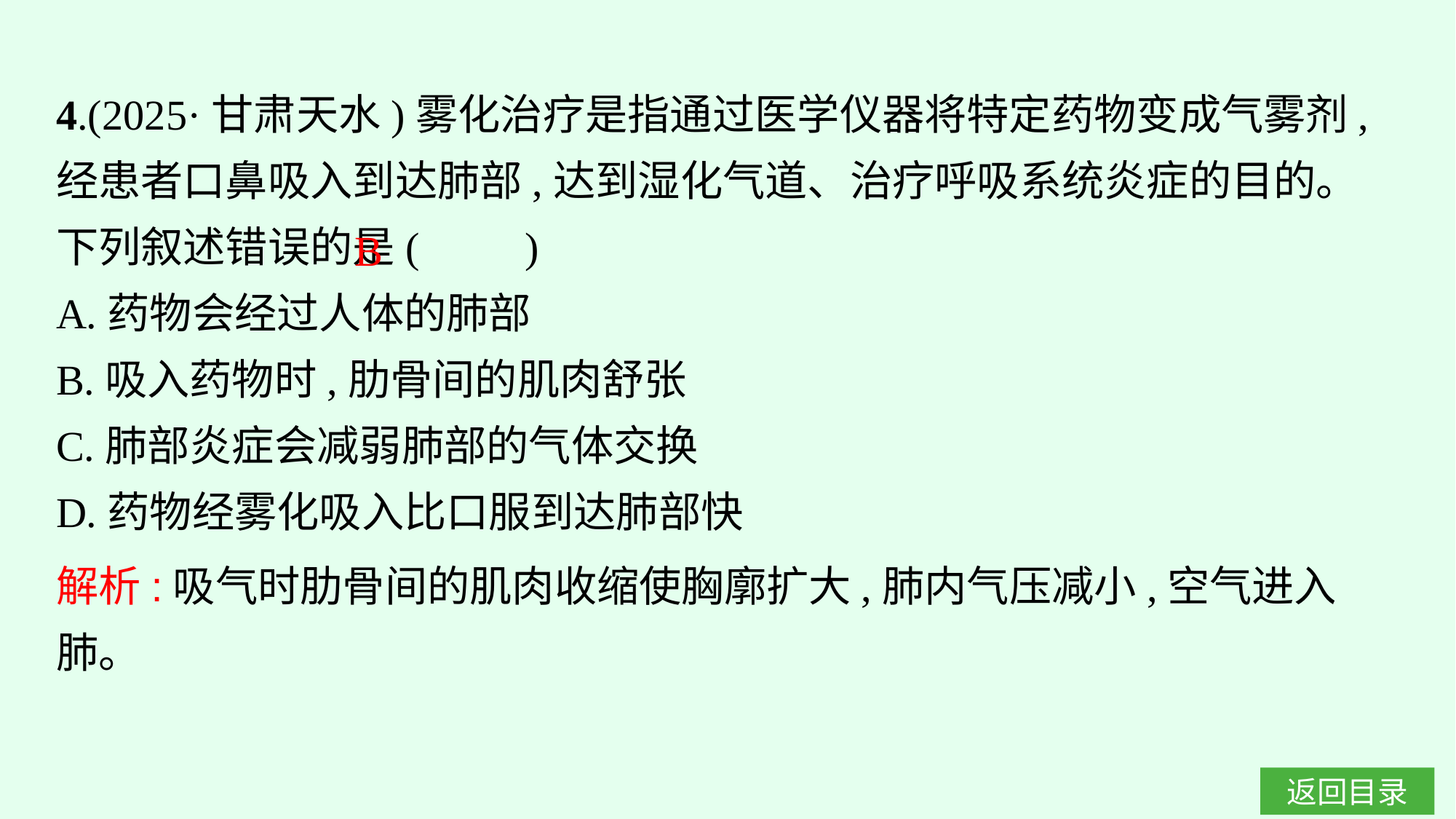

4.(2025·甘肃天水)雾化治疗是指通过医学仪器将特定药物变成气雾剂,经患者口鼻吸入到达肺部,达到湿化气道、治疗呼吸系统炎症的目的。下列叙述错误的是(　　)
A.药物会经过人体的肺部
B.吸入药物时,肋骨间的肌肉舒张
C.肺部炎症会减弱肺部的气体交换
D.药物经雾化吸入比口服到达肺部快
B
解析:吸气时肋骨间的肌肉收缩使胸廓扩大,肺内气压减小,空气进入肺。